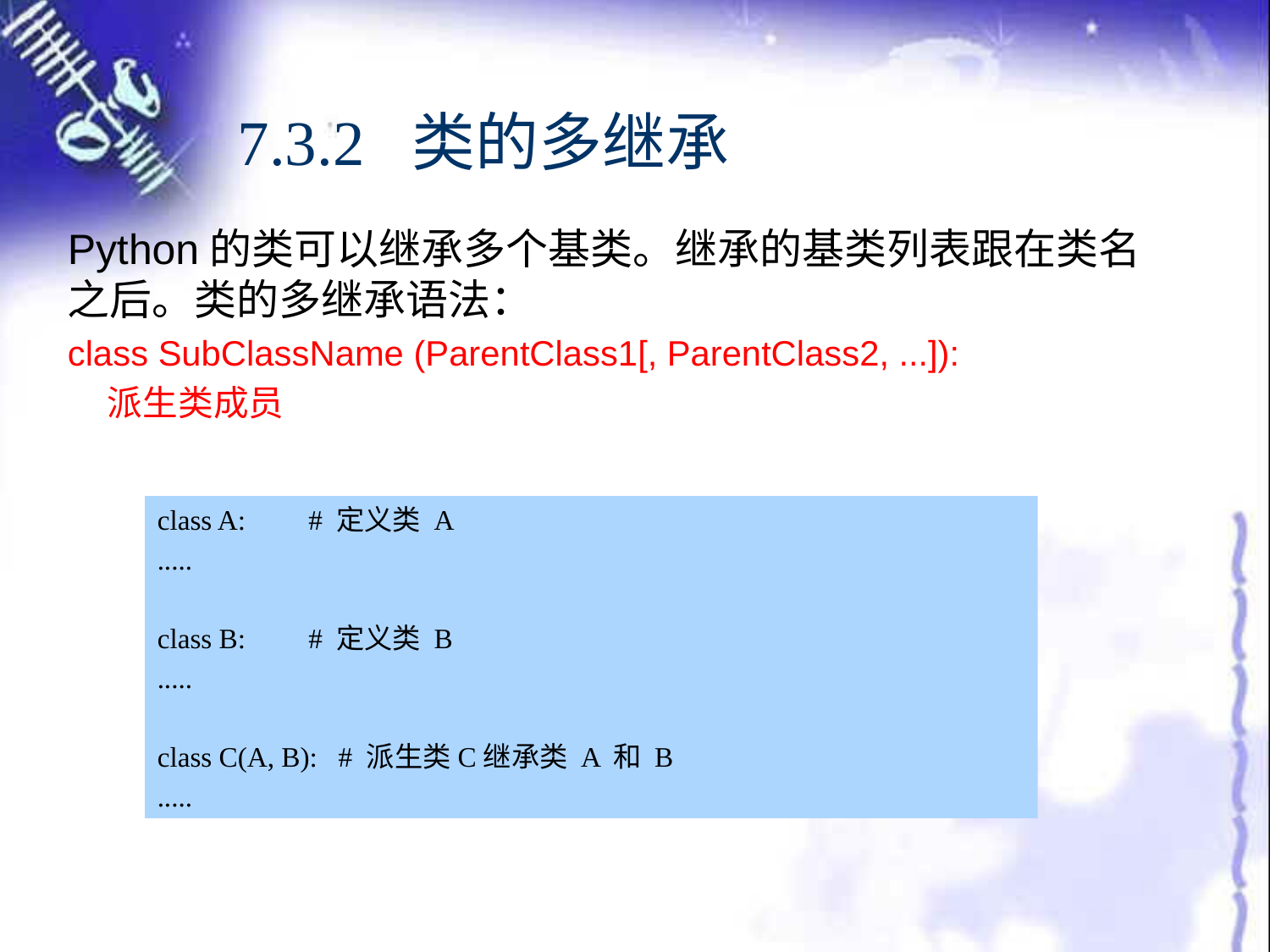

# 7.3.2  类的多继承
Python的类可以继承多个基类。继承的基类列表跟在类名之后。类的多继承语法：
class SubClassName (ParentClass1[, ParentClass2, ...]):
    派生类成员

class A:         # 定义类 A
.....

class B:         # 定义类 B
.....

class C(A, B):   # 派生类C继承类 A 和 B
.....